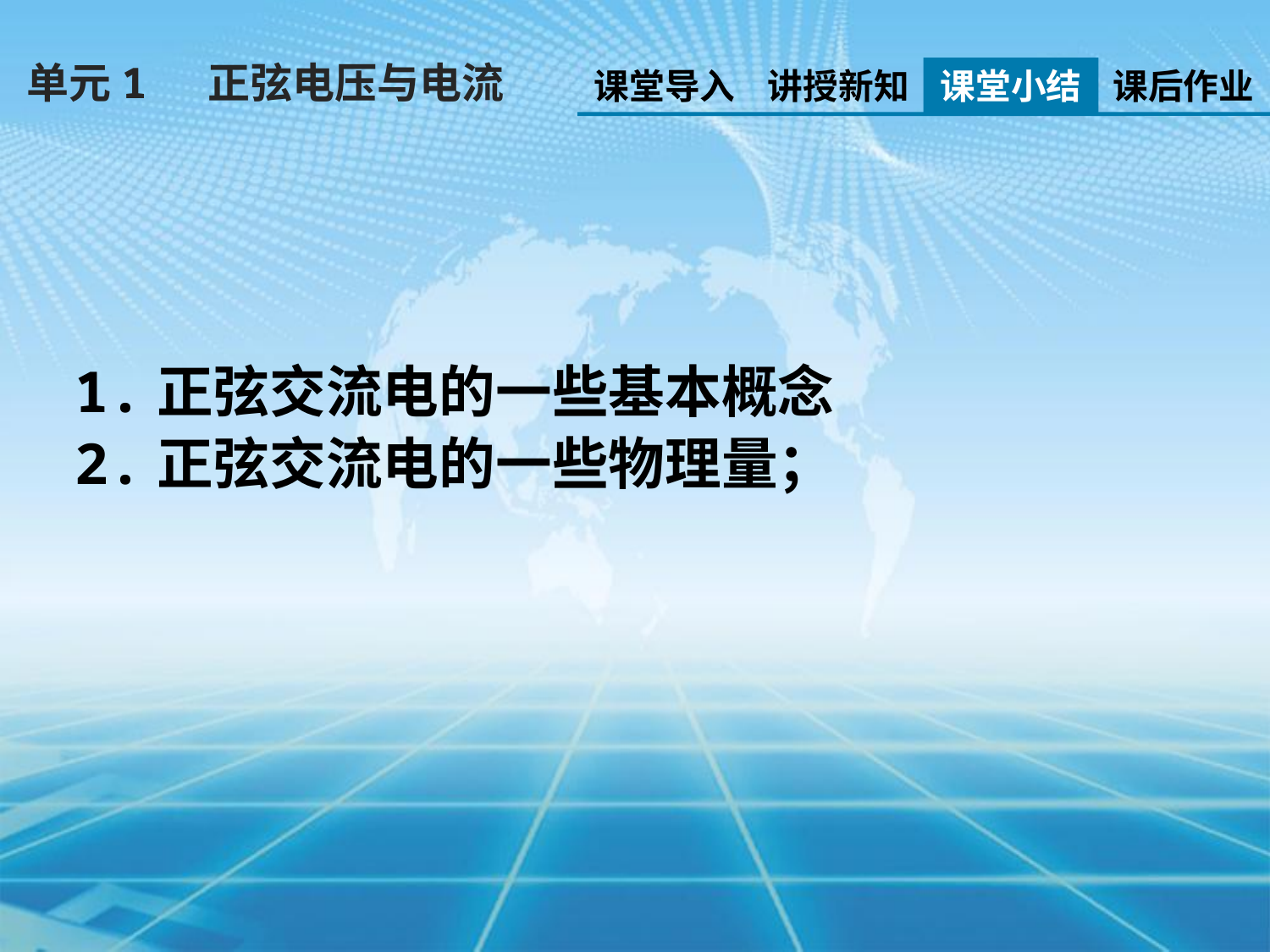

单元1  正弦电压与电流
课堂导入
讲授新知
课堂小结
课后作业
1.正弦交流电的一些基本概念
2.正弦交流电的一些物理量；